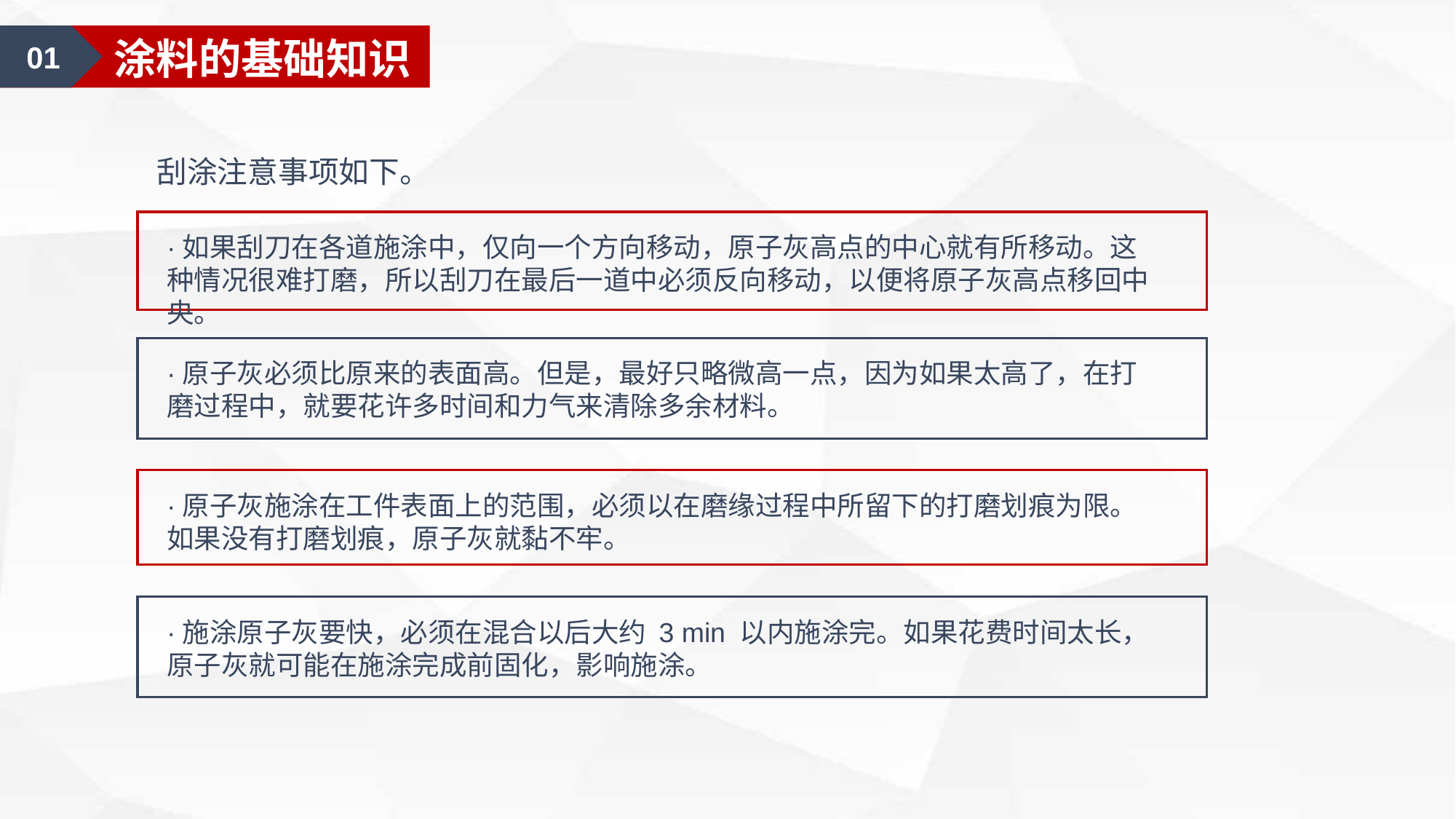

01
涂料的基础知识
刮涂注意事项如下。

·如果刮刀在各道施涂中，仅向一个方向移动，原子灰高点的中心就有所移动。这种情况很难打磨，所以刮刀在最后一道中必须反向移动，以便将原子灰高点移回中央。

·原子灰必须比原来的表面高。但是，最好只略微高一点，因为如果太高了，在打磨过程中，就要花许多时间和力气来清除多余材料。

·原子灰施涂在工件表面上的范围，必须以在磨缘过程中所留下的打磨划痕为限。如果没有打磨划痕，原子灰就黏不牢。

·施涂原子灰要快，必须在混合以后大约 3 min 以内施涂完。如果花费时间太长，原子灰就可能在施涂完成前固化，影响施涂。